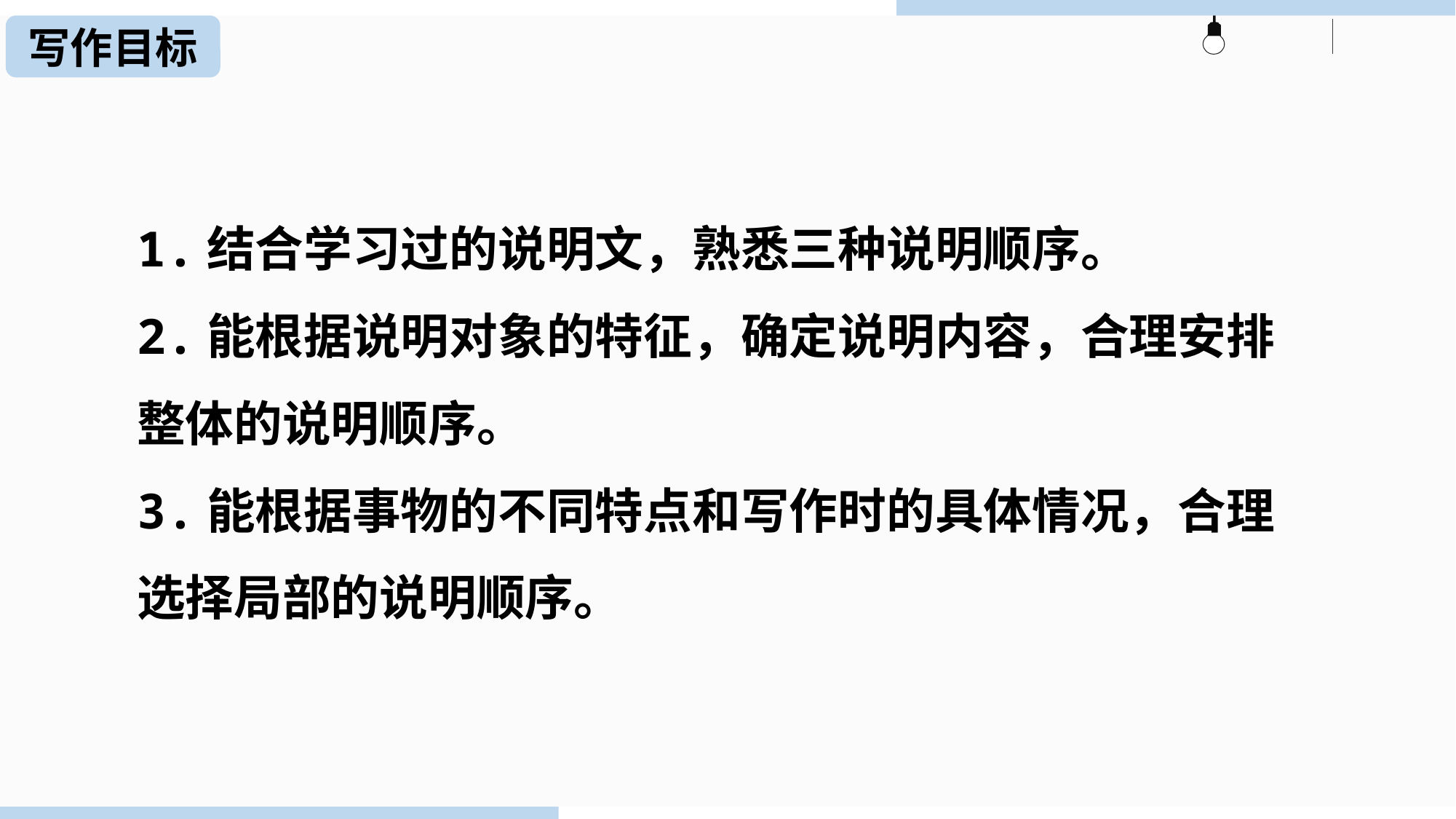

写作目标
1.结合学习过的说明文，熟悉三种说明顺序。
2.能根据说明对象的特征，确定说明内容，合理安排整体的说明顺序。
3.能根据事物的不同特点和写作时的具体情况，合理选择局部的说明顺序。